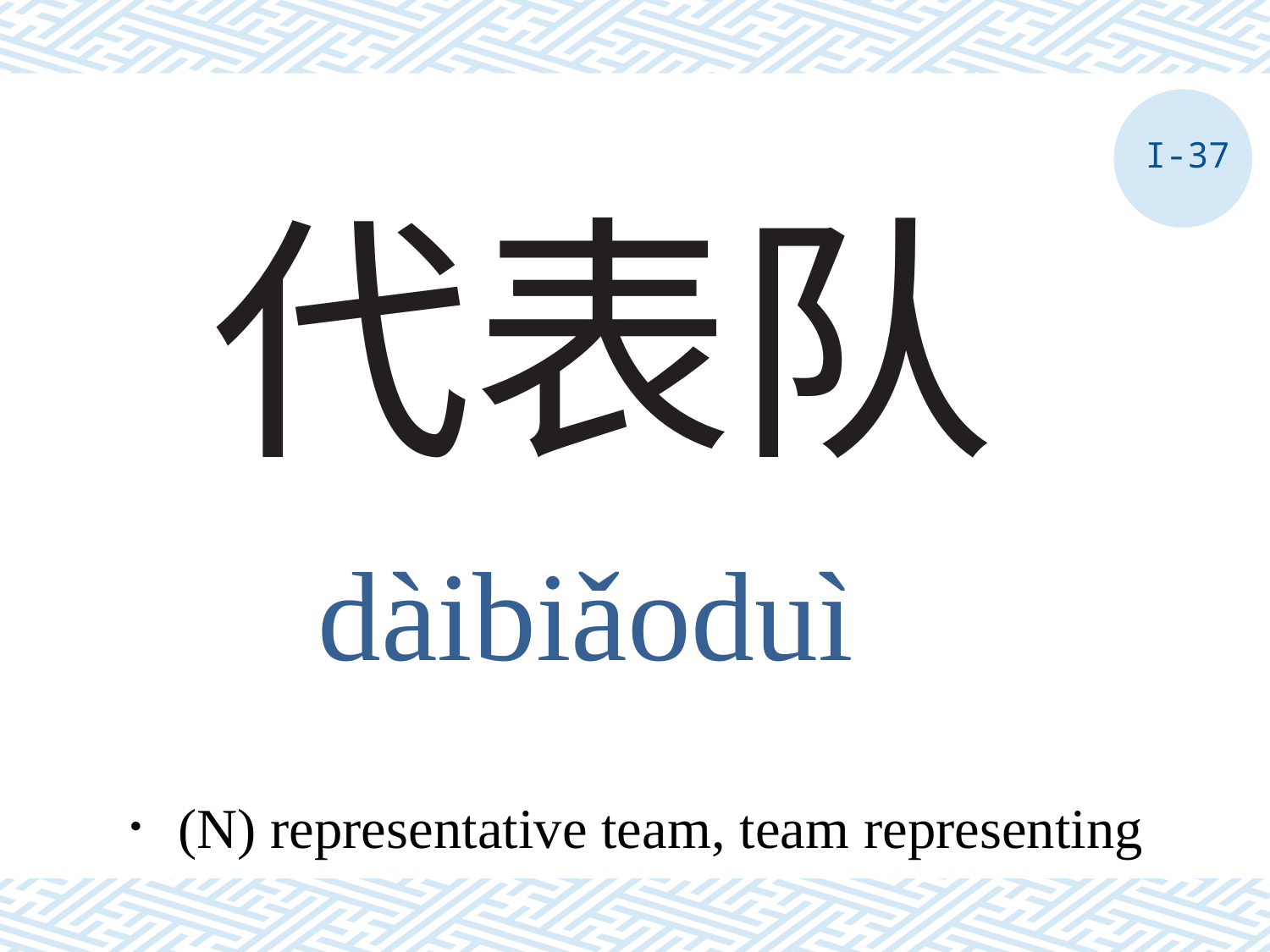

I-37

# 代表队
dàibiǎoduì
．(N) representative team, team representing